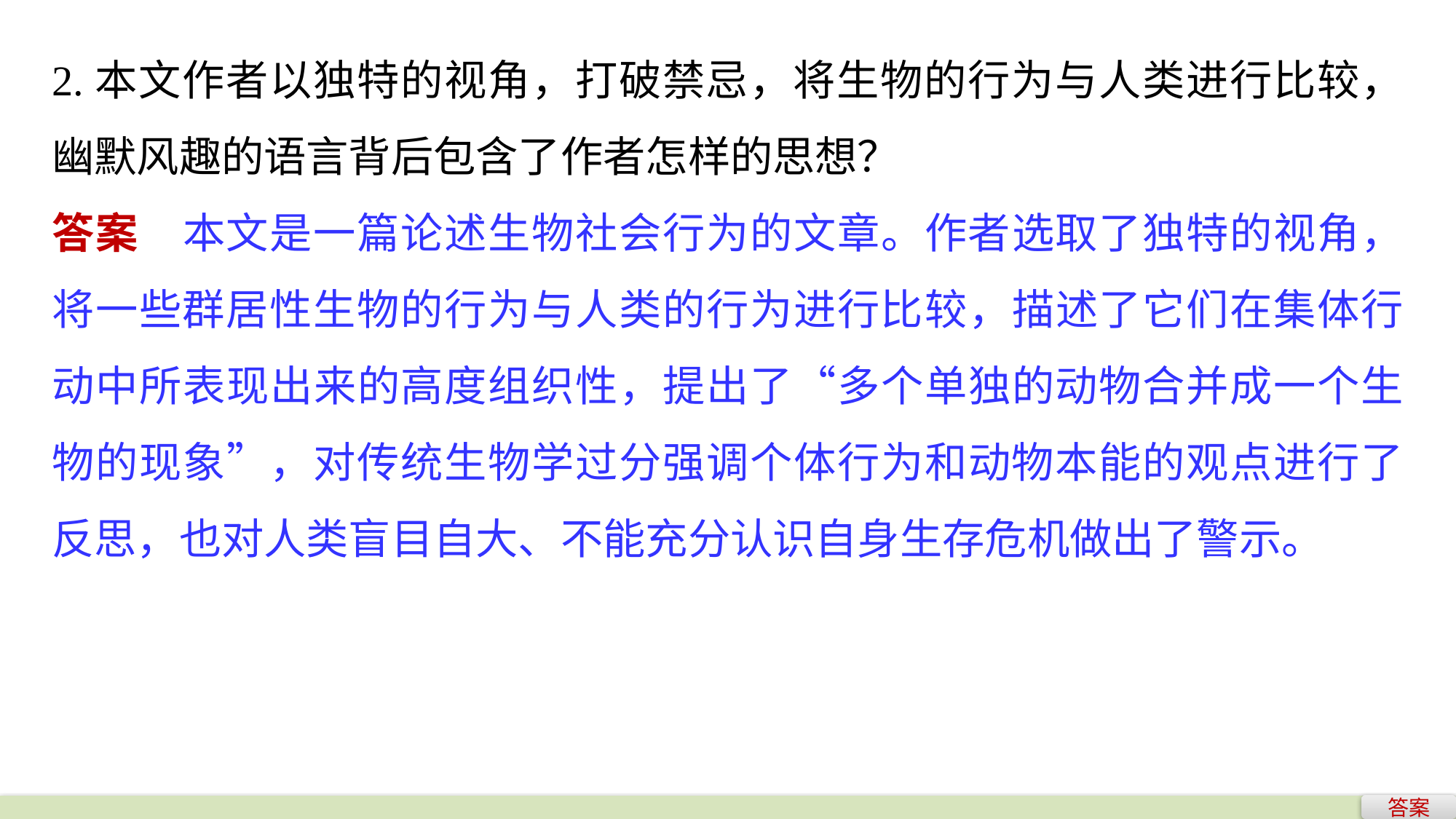

2.本文作者以独特的视角，打破禁忌，将生物的行为与人类进行比较，幽默风趣的语言背后包含了作者怎样的思想？
答案　本文是一篇论述生物社会行为的文章。作者选取了独特的视角，将一些群居性生物的行为与人类的行为进行比较，描述了它们在集体行动中所表现出来的高度组织性，提出了“多个单独的动物合并成一个生物的现象”，对传统生物学过分强调个体行为和动物本能的观点进行了反思，也对人类盲目自大、不能充分认识自身生存危机做出了警示。
答案